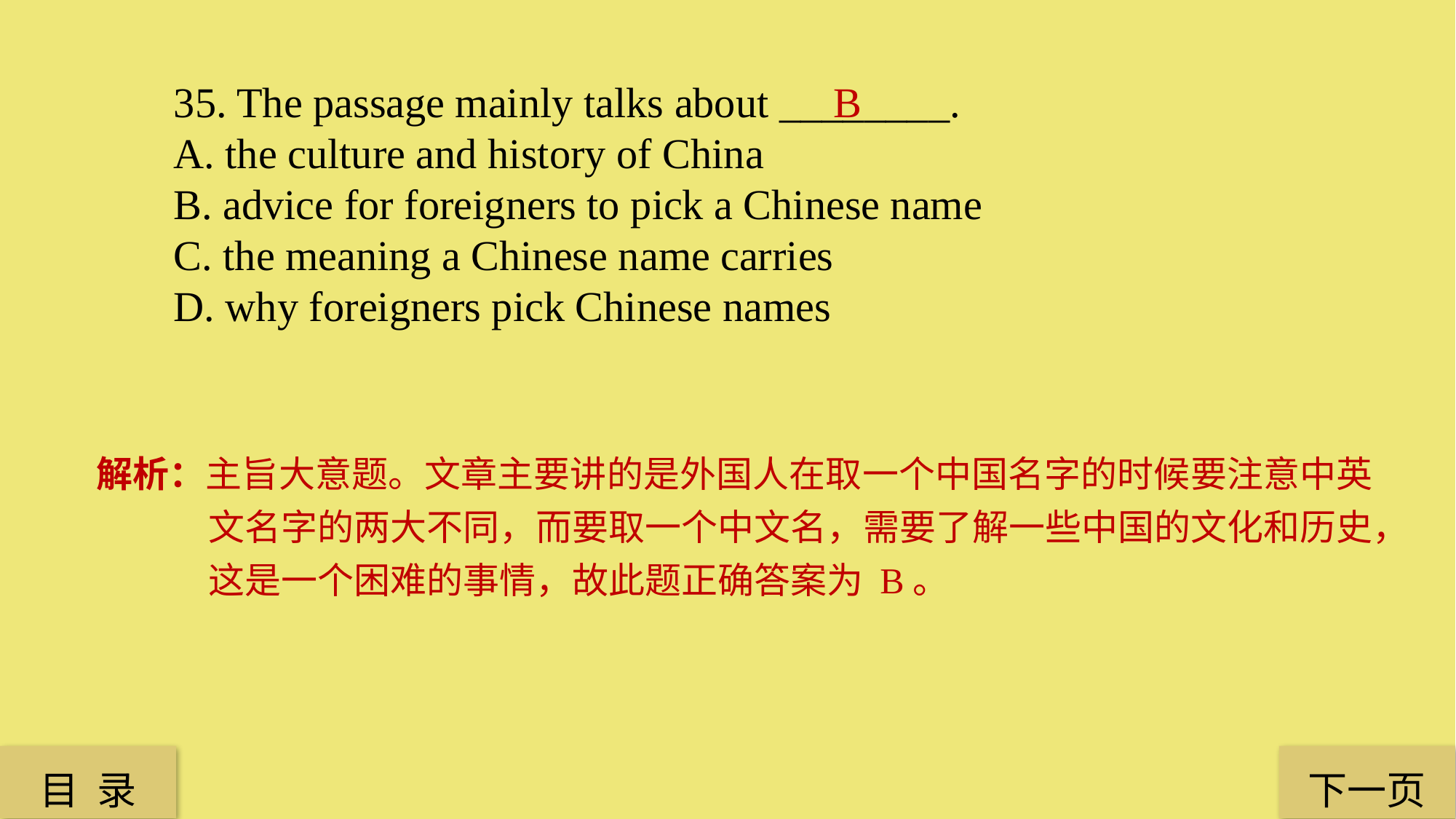

35. The passage mainly talks about ________.
A. the culture and history of China
B. advice for foreigners to pick a Chinese name
C. the meaning a Chinese name carries
D. why foreigners pick Chinese names
B
解析：主旨大意题。文章主要讲的是外国人在取一个中国名字的时候要注意中英文名字的两大不同，而要取一个中文名，需要了解一些中国的文化和历史，这是一个困难的事情，故此题正确答案为 B。